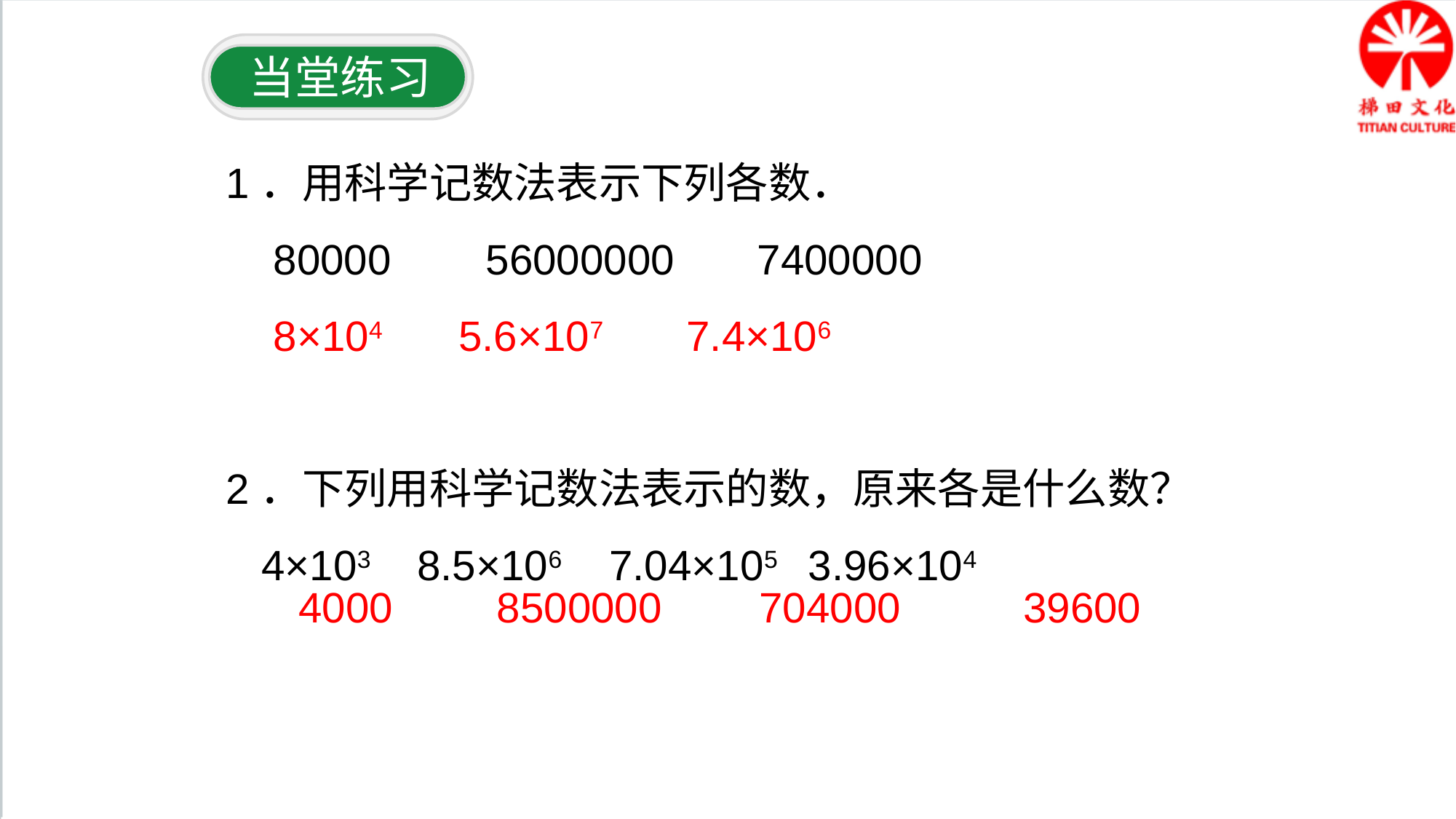

当堂练习
1．用科学记数法表示下列各数．
    80000        56000000       7400000
    8×104           5.6×107            7.4×106

2．下列用科学记数法表示的数，原来各是什么数？
   4×103      8.5×106    7.04×105   3.96×104
4000
8500000
704000
39600